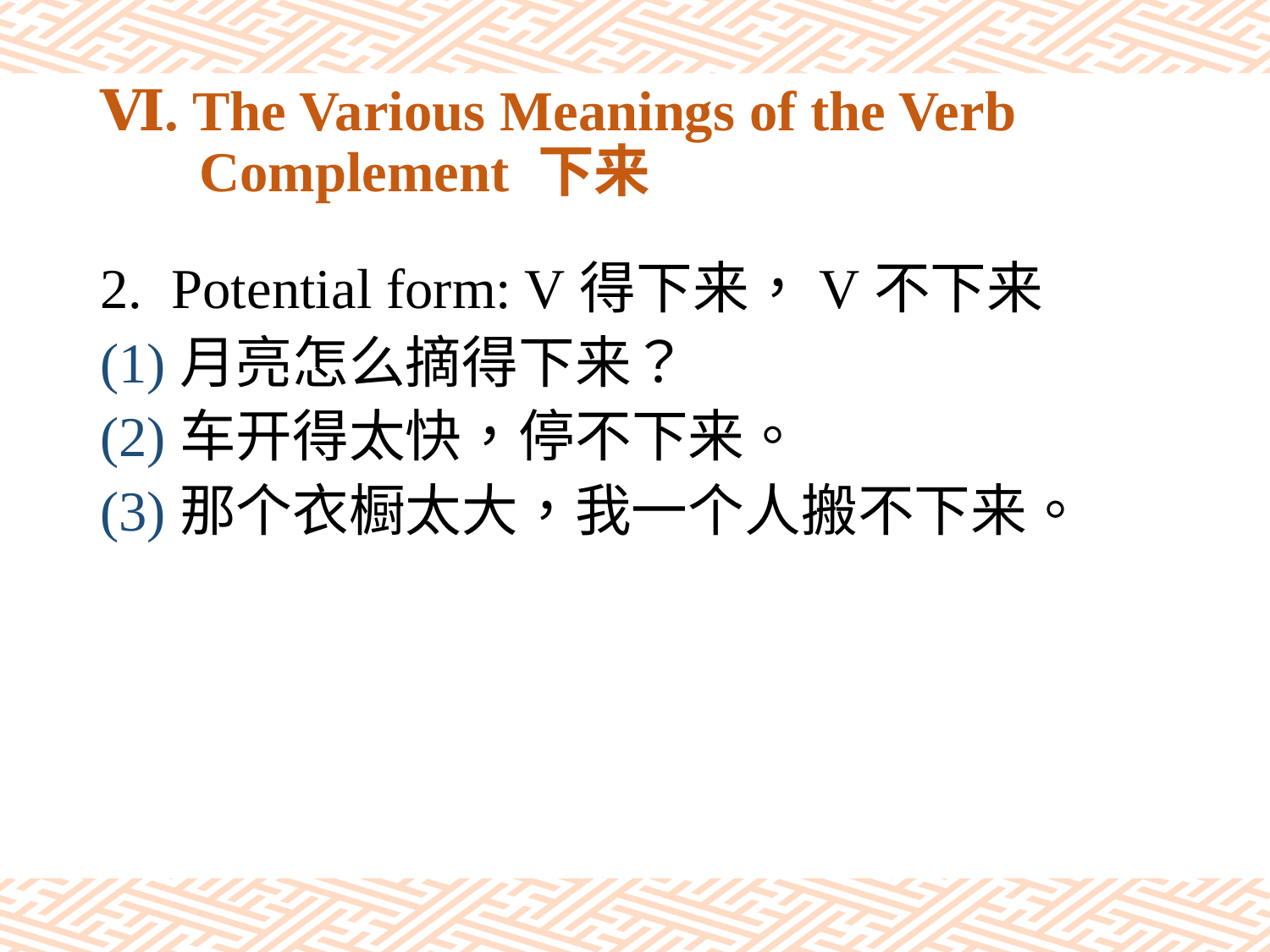

# Ⅵ. The Various Meanings of the Verb Complement 下来
Potential form: V得下来，V不下来
(1)月亮怎么摘得下来？
(2)车开得太快，停不下来。
(3)那个衣橱太大，我一个人搬不下来。